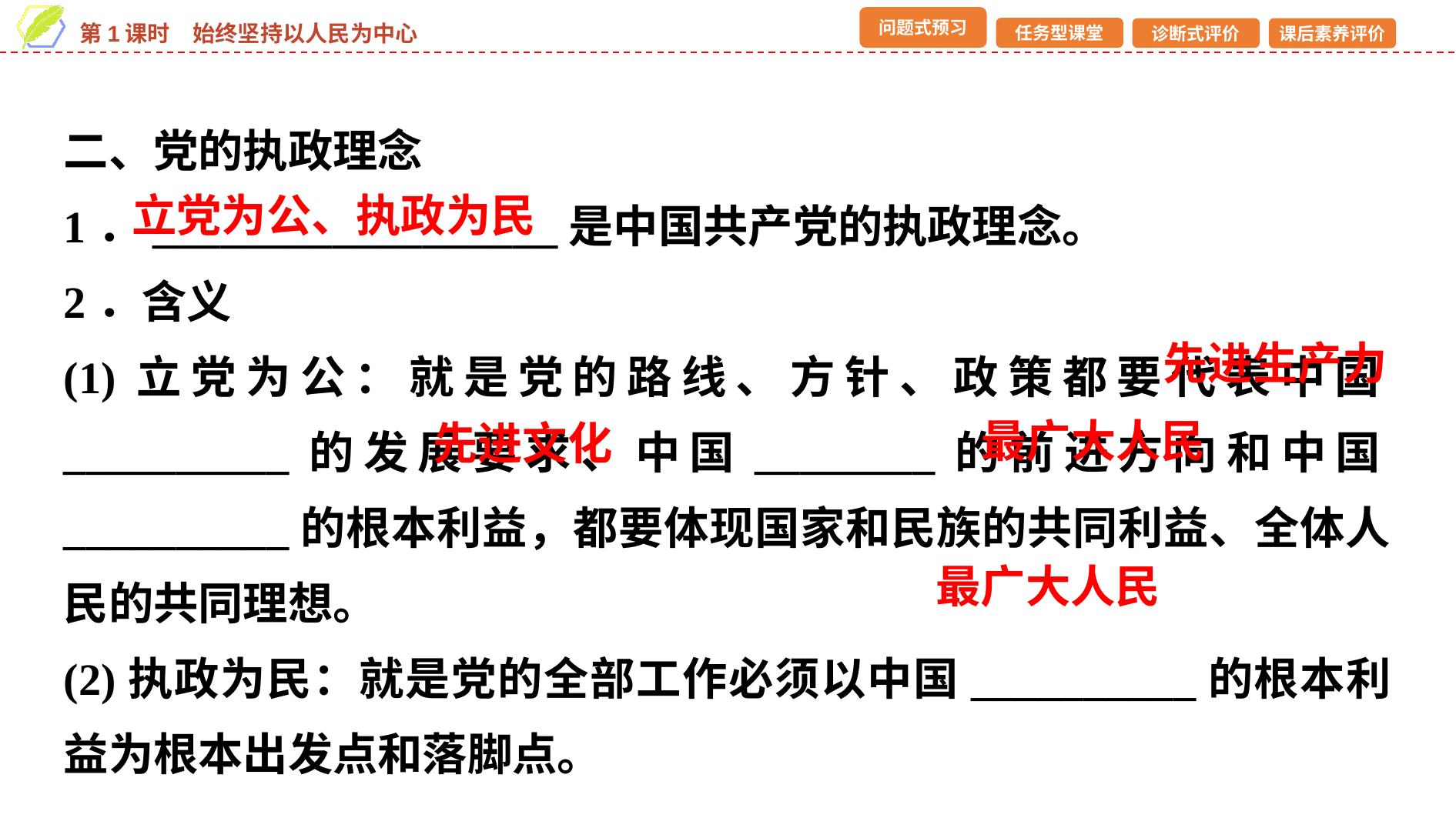

二、党的执政理念
1．__________________是中国共产党的执政理念。
2．含义
(1)立党为公：就是党的路线、方针、政策都要代表中国__________的发展要求、中国________的前进方向和中国__________的根本利益，都要体现国家和民族的共同利益、全体人民的共同理想。
(2)执政为民：就是党的全部工作必须以中国__________的根本利益为根本出发点和落脚点。
立党为公、执政为民
先进生产力
最广大人民
先进文化
最广大人民